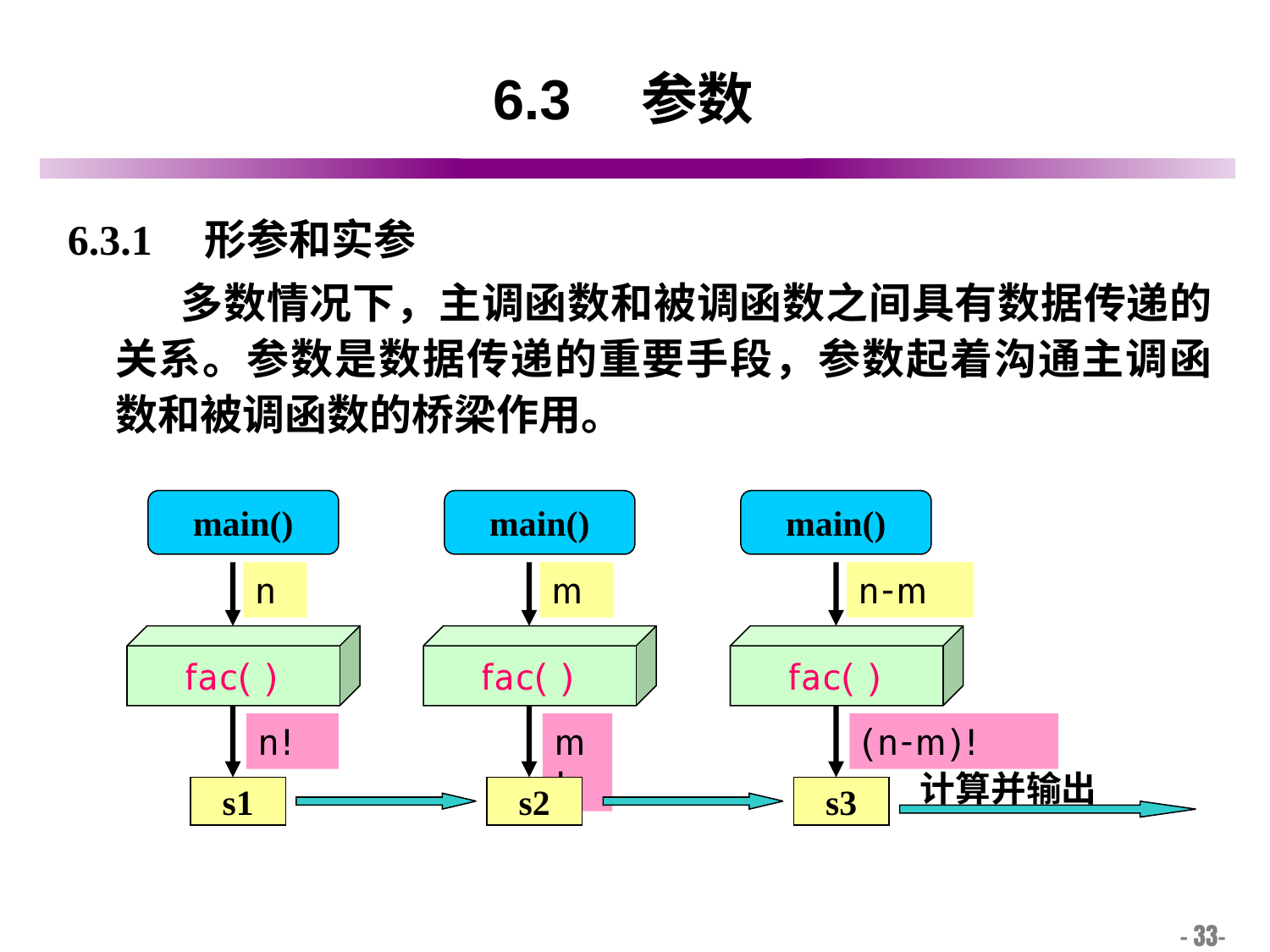

# 6.3　参数
6.3.1　形参和实参
          多数情况下，主调函数和被调函数之间具有数据传递的关系。参数是数据传递的重要手段，参数起着沟通主调函数和被调函数的桥梁作用。
main()
main()
main()

n

m

n-m
fac( )
fac( )
fac( )

n!
m!
(n-m)!
计算并输出

s1
s2
s3

 - 33-